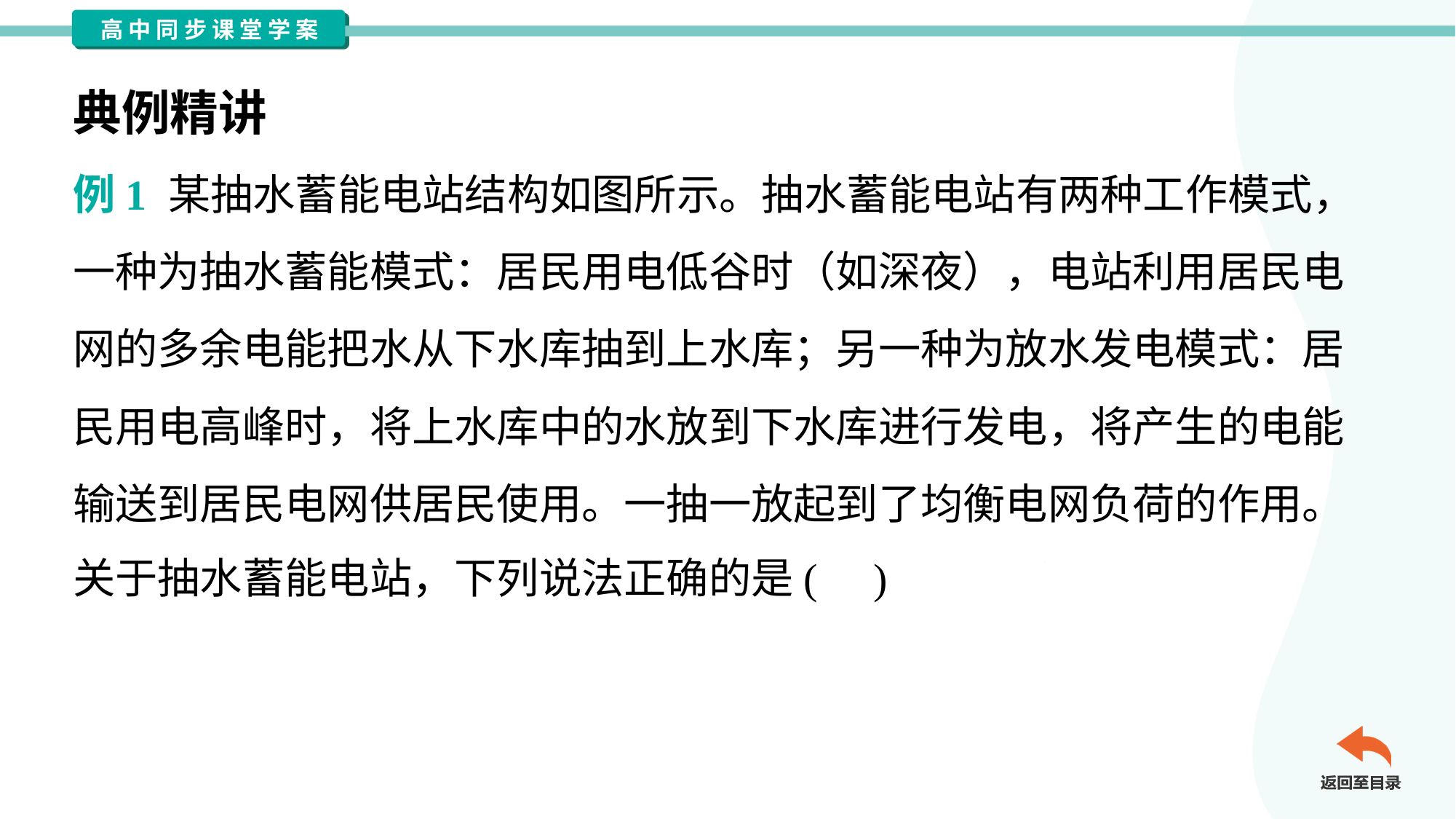

典例精讲
例1 某抽水蓄能电站结构如图所示。抽水蓄能电站有两种工作模式，
一种为抽水蓄能模式：居民用电低谷时（如深夜），电站利用居民电
网的多余电能把水从下水库抽到上水库；另一种为放水发电模式：居
民用电高峰时，将上水库中的水放到下水库进行发电，将产生的电能
输送到居民电网供居民使用。一抽一放起到了均衡电网负荷的作用。
关于抽水蓄能电站，下列说法正确的是(     )